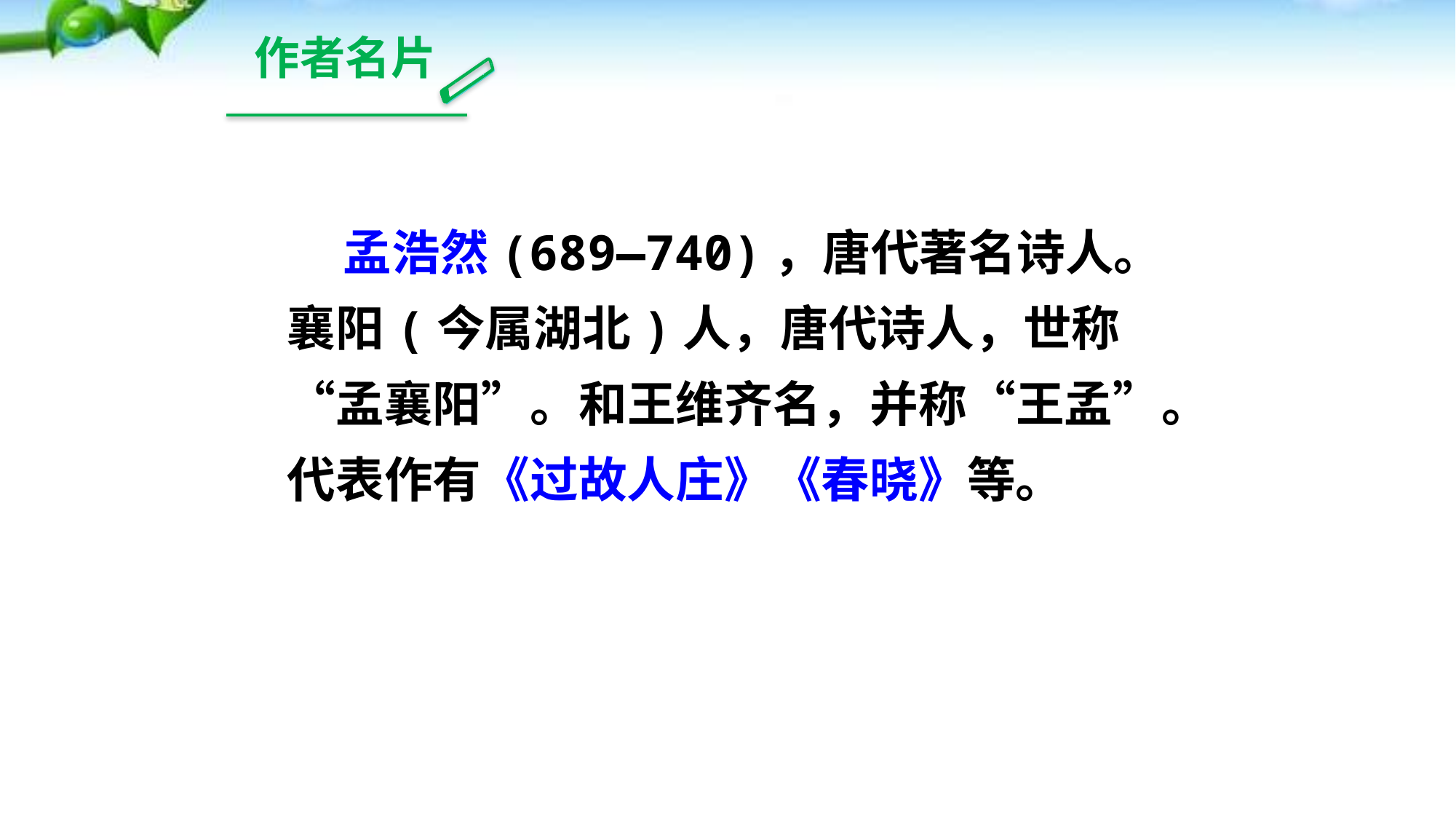

作者名片

    孟浩然(689—740)，唐代著名诗人。襄阳(今属湖北)人，唐代诗人，世称“孟襄阳”。和王维齐名，并称“王孟”。代表作有《过故人庄》《春晓》等。